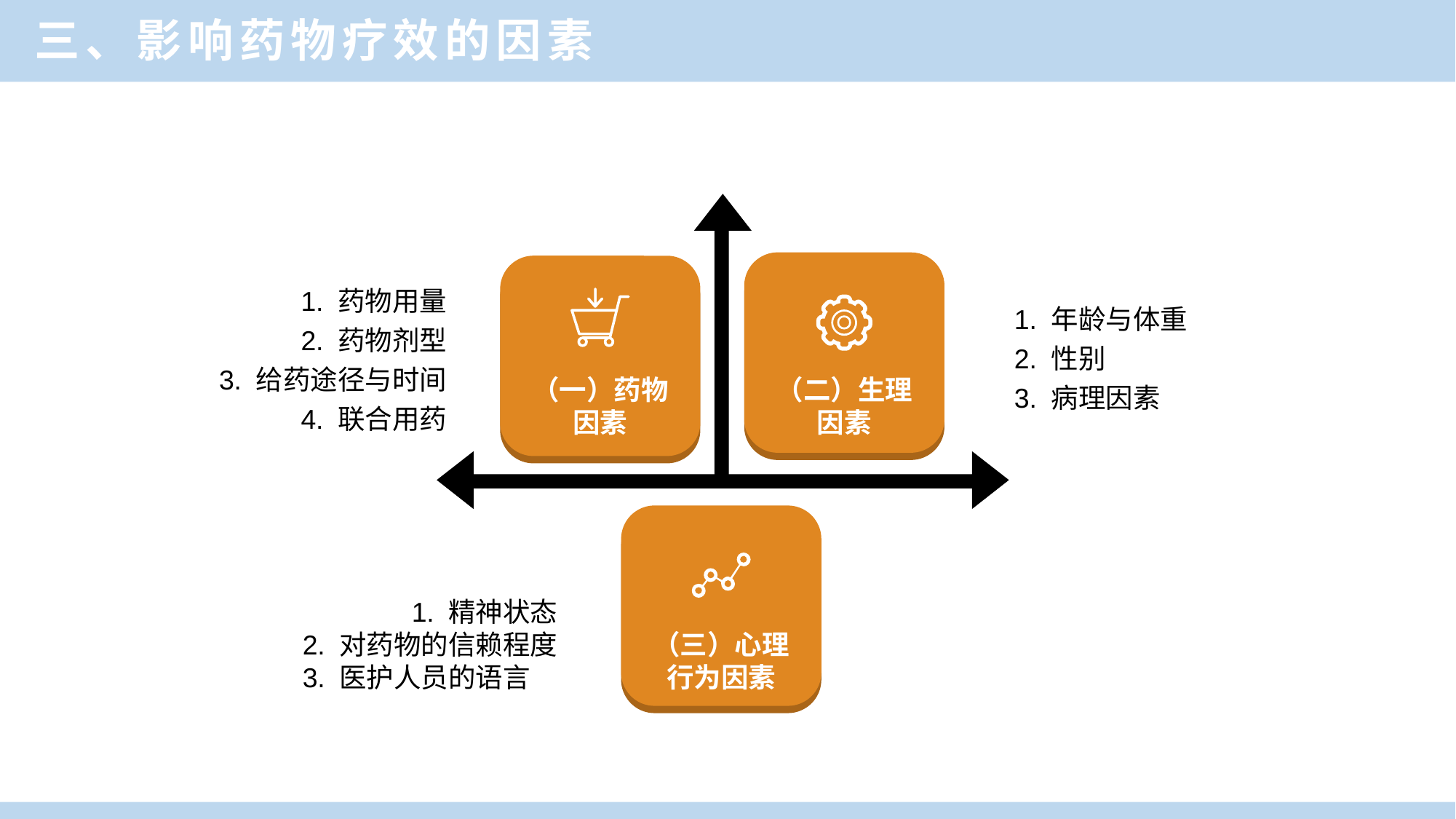

三、影响药物疗效的因素

1. 药物用量
2. 药物剂型
3. 给药途径与时间
4. 联合用药

1. 年龄与体重
2. 性别
3. 病理因素

（一）药物因素
（二）生理因素

LOREM IPSUM

1. 精神状态
2. 对药物的信赖程度
3. 医护人员的语言
（三）心理行为因素